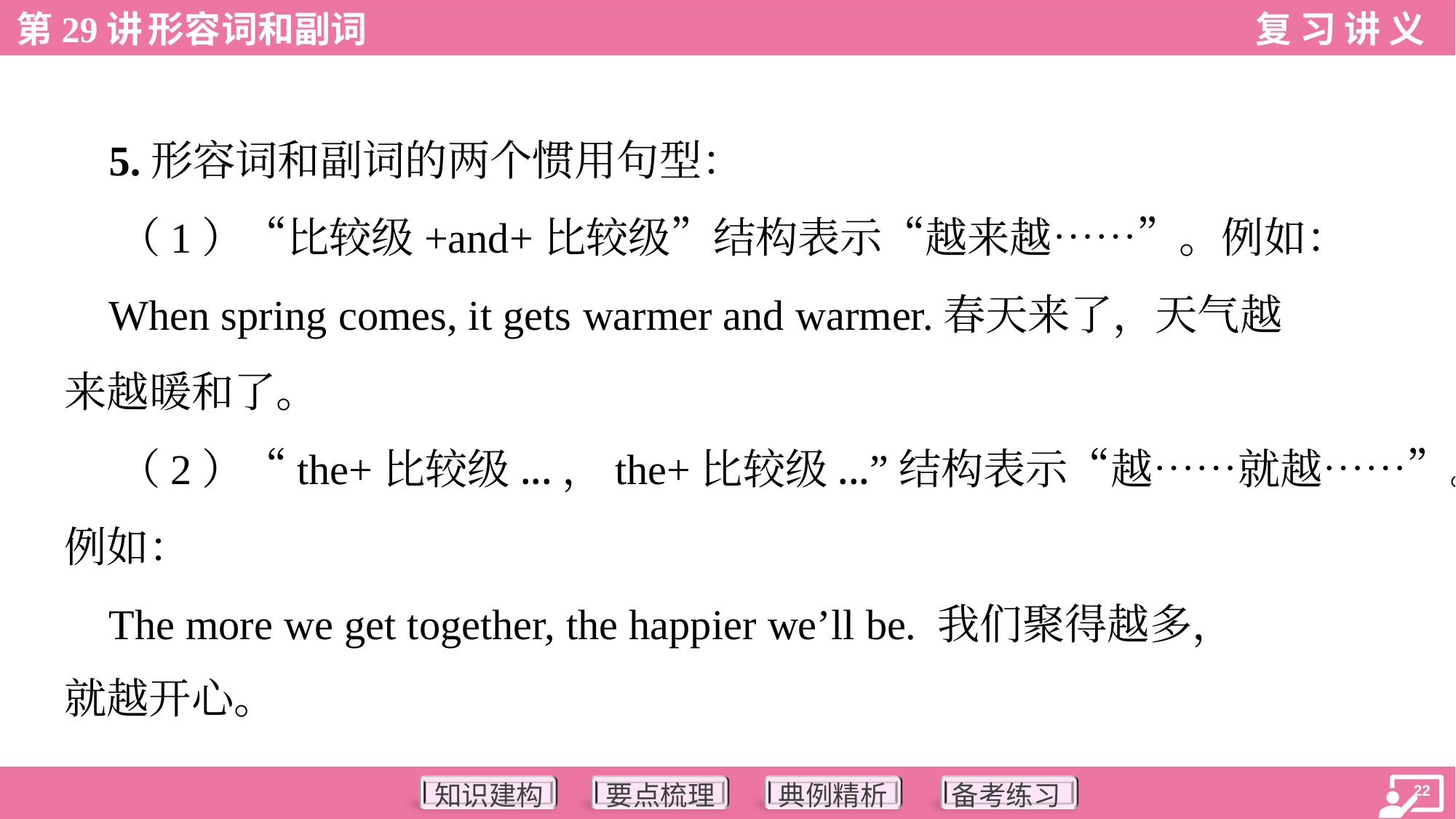

5.形容词和副词的两个惯用句型：
    （1）“比较级+and+比较级”结构表示“越来越……”。例如：
    When spring comes, it gets warmer and warmer.春天来了，天气越
来越暖和了。
    （2）“the+比较级...，the+比较级...”结构表示“越……就越……”。
例如：
    The more we get together, the happier we’ll be. 我们聚得越多，
就越开心。